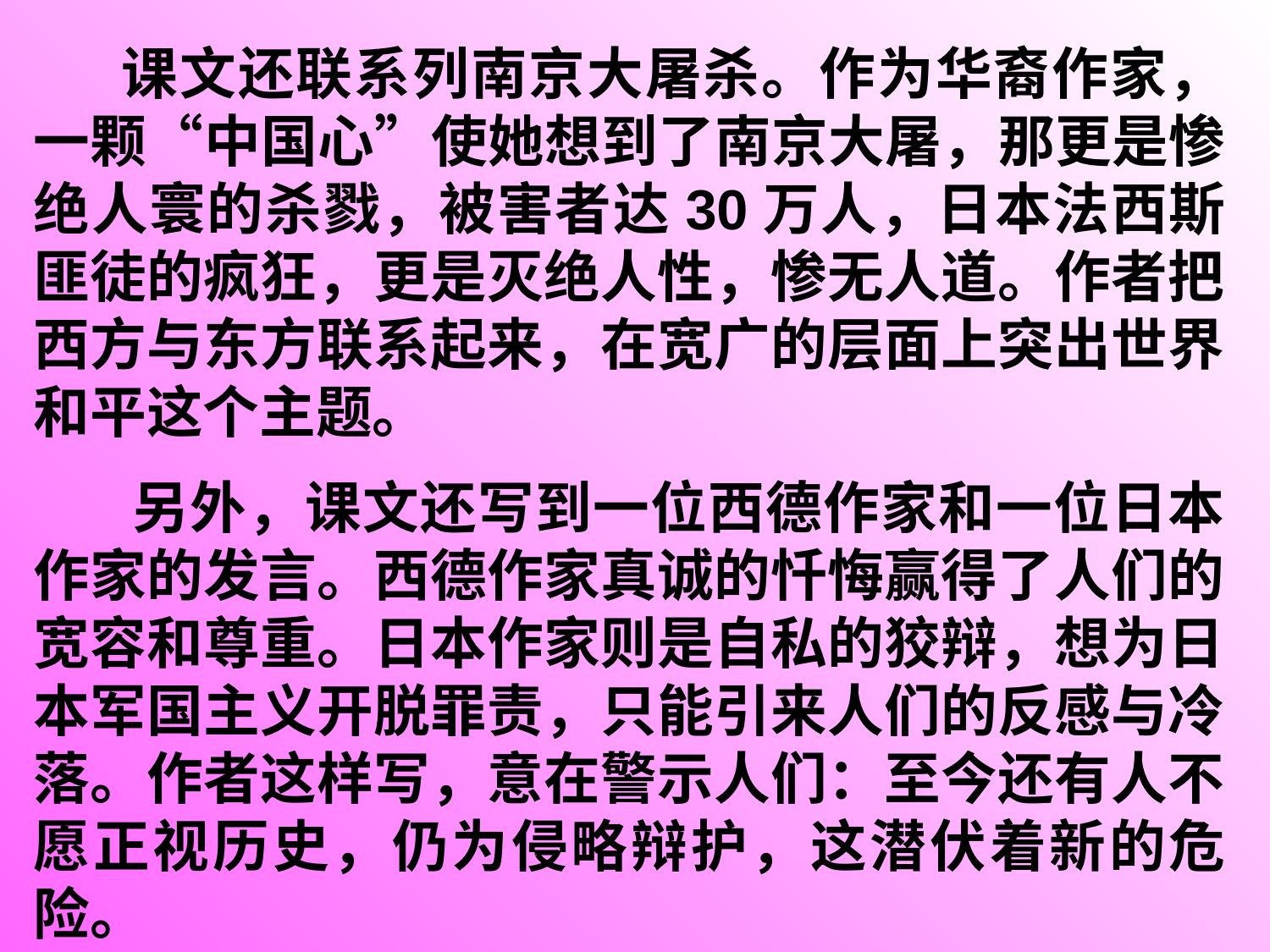

课文还联系列南京大屠杀。作为华裔作家，一颗“中国心”使她想到了南京大屠，那更是惨绝人寰的杀戮，被害者达30万人，日本法西斯匪徒的疯狂，更是灭绝人性，惨无人道。作者把西方与东方联系起来，在宽广的层面上突出世界和平这个主题。
      另外，课文还写到一位西德作家和一位日本作家的发言。西德作家真诚的忏悔赢得了人们的宽容和尊重。日本作家则是自私的狡辩，想为日本军国主义开脱罪责，只能引来人们的反感与冷落。作者这样写，意在警示人们：至今还有人不愿正视历史，仍为侵略辩护，这潜伏着新的危险。